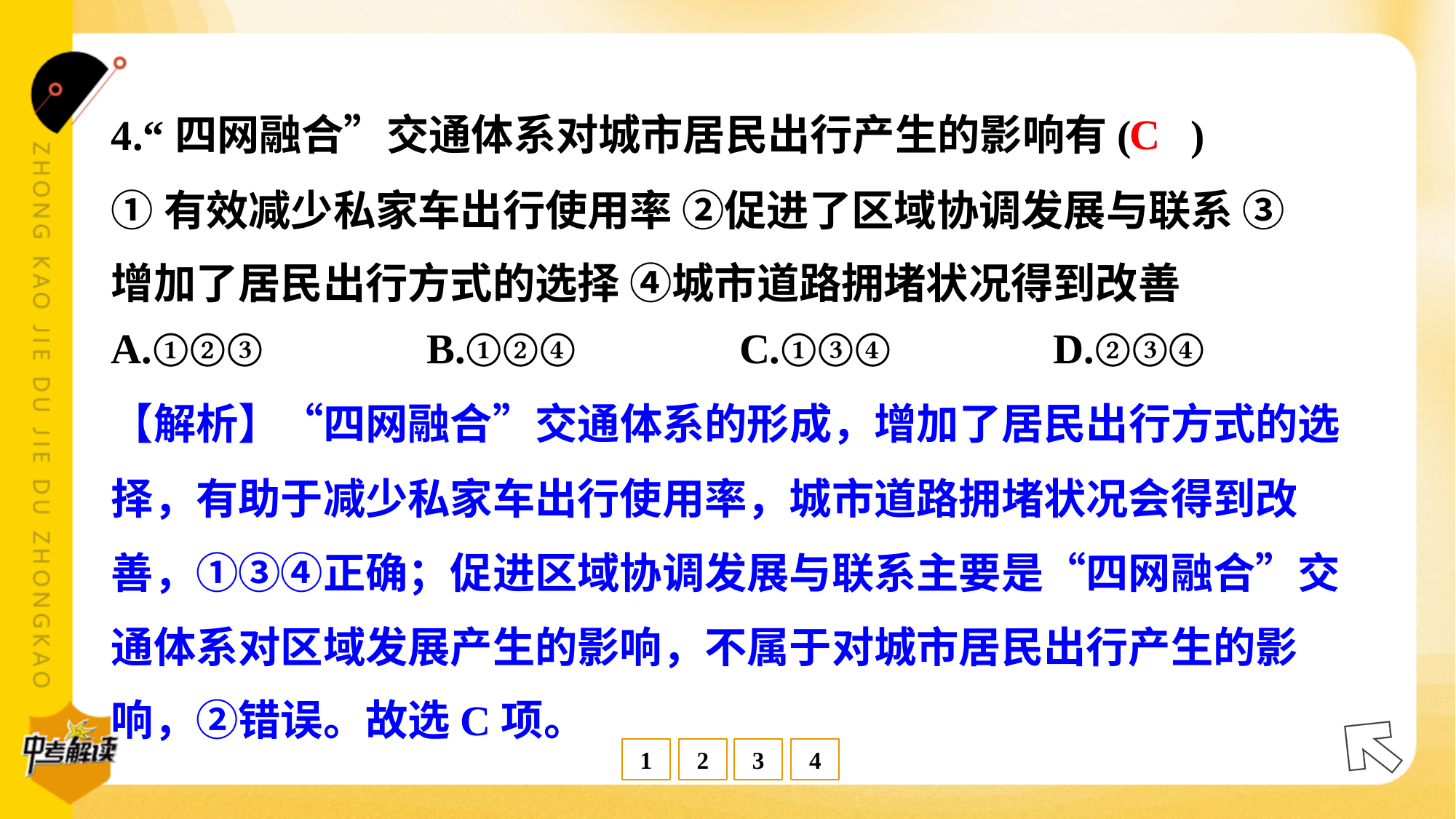

C
4.“四网融合”交通体系对城市居民出行产生的影响有(     )
①有效减少私家车出行使用率 ②促进了区域协调发展与联系 ③
增加了居民出行方式的选择 ④城市道路拥堵状况得到改善
A.①②③	B.①②④	C.①③④	D.②③④
【解析】“四网融合”交通体系的形成，增加了居民出行方式的选
择，有助于减少私家车出行使用率，城市道路拥堵状况会得到改
善，①③④正确；促进区域协调发展与联系主要是“四网融合”交
通体系对区域发展产生的影响，不属于对城市居民出行产生的影
响，②错误。故选C项。